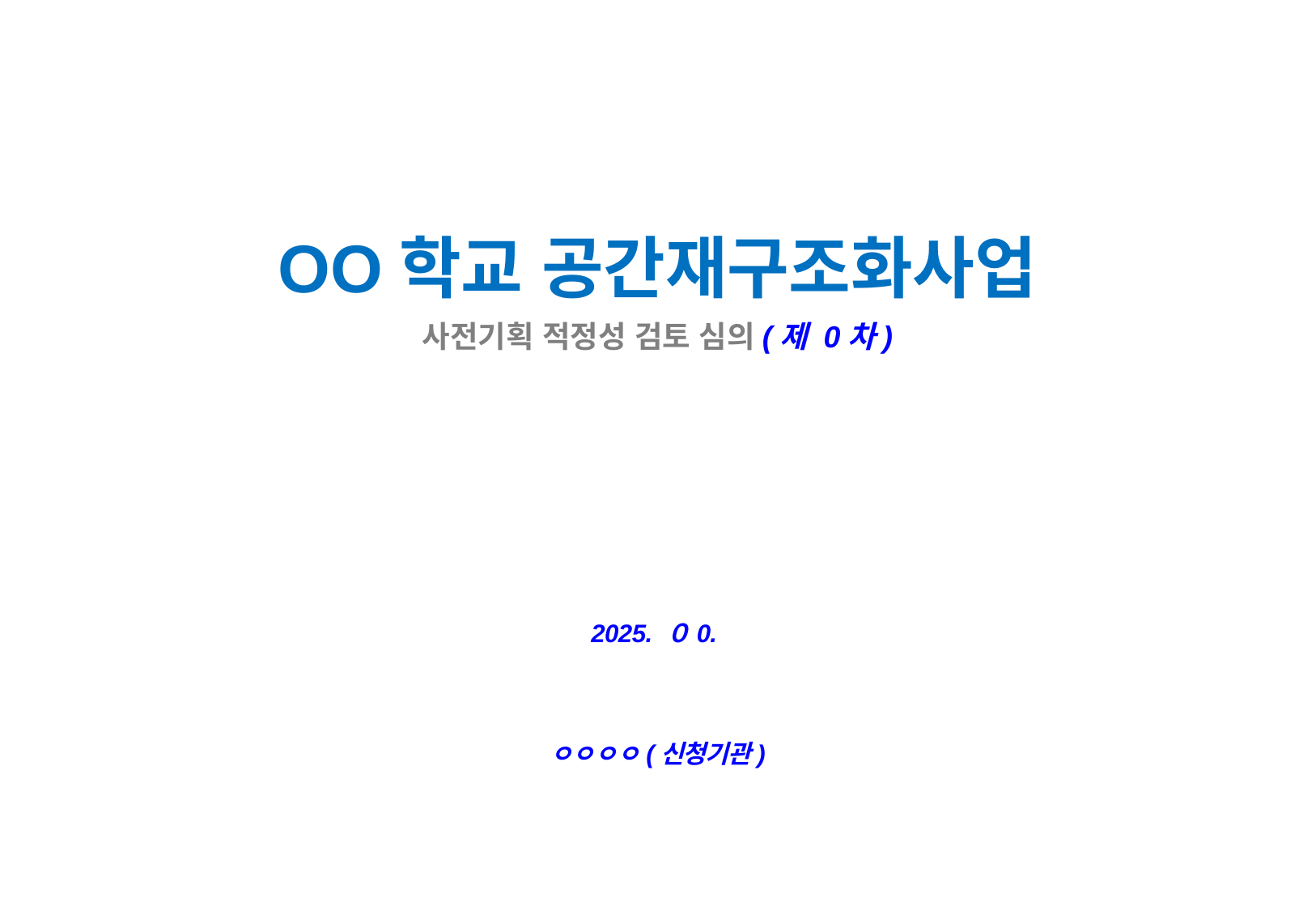

OO학교 공간재구조화사업
사전기획 적정성 검토 심의(제 0차)
2025. ０0.
ㅇㅇㅇㅇ(신청기관)